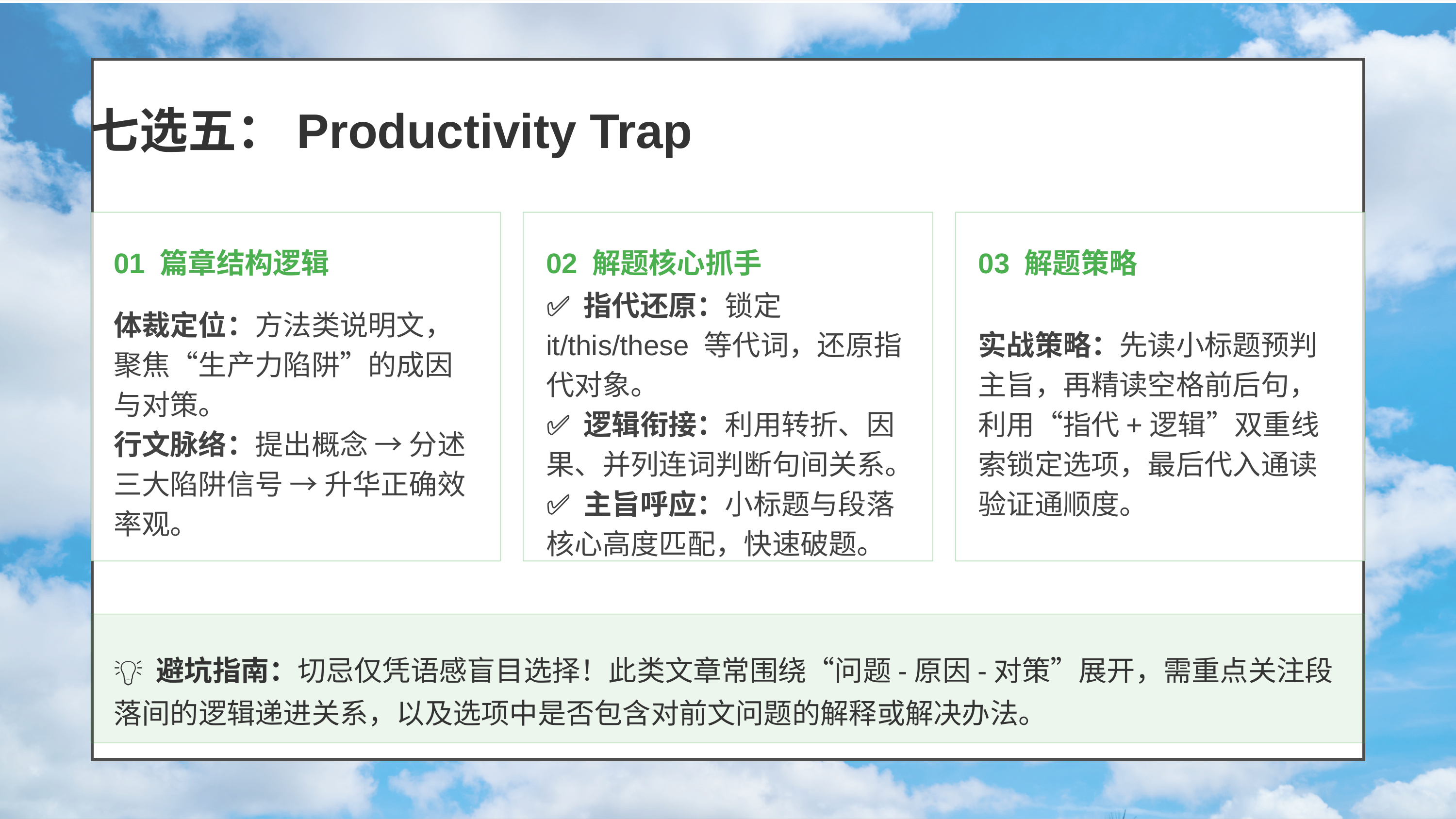

七选五：Productivity Trap

01 篇章结构逻辑
02 解题核心抓手
03 解题策略
体裁定位：方法类说明文，聚焦“生产力陷阱”的成因与对策。
行文脉络：提出概念 → 分述三大陷阱信号 → 升华正确效率观。
✅ 指代还原：锁定 it/this/these 等代词，还原指代对象。
✅ 逻辑衔接：利用转折、因果、并列连词判断句间关系。
✅ 主旨呼应：小标题与段落核心高度匹配，快速破题。
实战策略：先读小标题预判主旨，再精读空格前后句，利用“指代+逻辑”双重线索锁定选项，最后代入通读验证通顺度。

💡 避坑指南：切忌仅凭语感盲目选择！此类文章常围绕“问题-原因-对策”展开，需重点关注段落间的逻辑递进关系，以及选项中是否包含对前文问题的解释或解决办法。